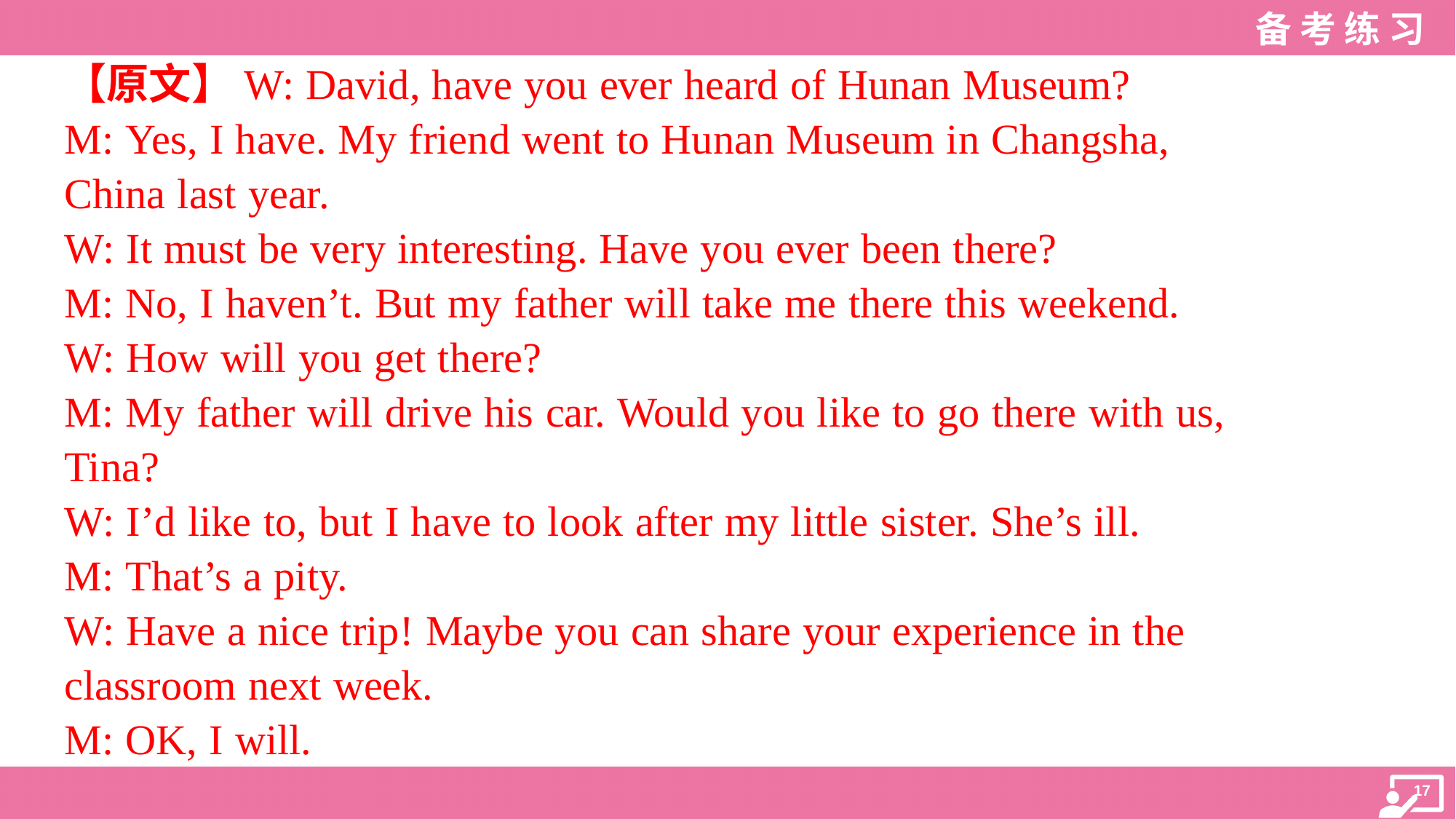

【原文】W: David, have you ever heard of Hunan Museum?
M: Yes, I have. My friend went to Hunan Museum in Changsha,
China last year.
W: It must be very interesting. Have you ever been there?
M: No, I haven’t. But my father will take me there this weekend.
W: How will you get there?
M: My father will drive his car. Would you like to go there with us,
Tina?
W: I’d like to, but I have to look after my little sister. She’s ill.
M: That’s a pity.
W: Have a nice trip! Maybe you can share your experience in the
classroom next week.
M: OK, I will.